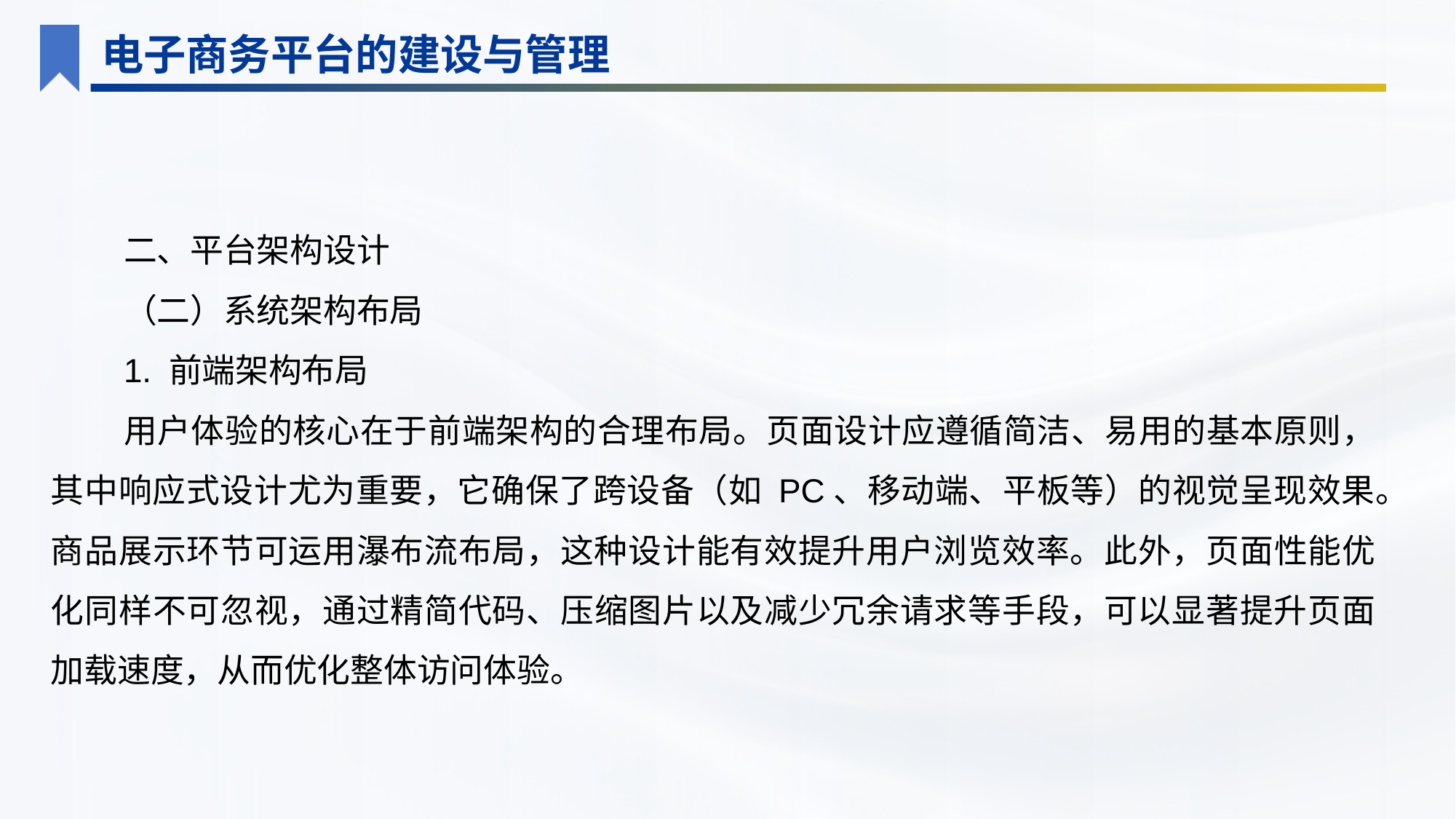

电子商务平台的建设与管理
二、平台架构设计
（二）系统架构布局
1. 前端架构布局
用户体验的核心在于前端架构的合理布局。页面设计应遵循简洁、易用的基本原则，其中响应式设计尤为重要，它确保了跨设备（如 PC、移动端、平板等）的视觉呈现效果。商品展示环节可运用瀑布流布局，这种设计能有效提升用户浏览效率。此外，页面性能优化同样不可忽视，通过精简代码、压缩图片以及减少冗余请求等手段，可以显著提升页面加载速度，从而优化整体访问体验。